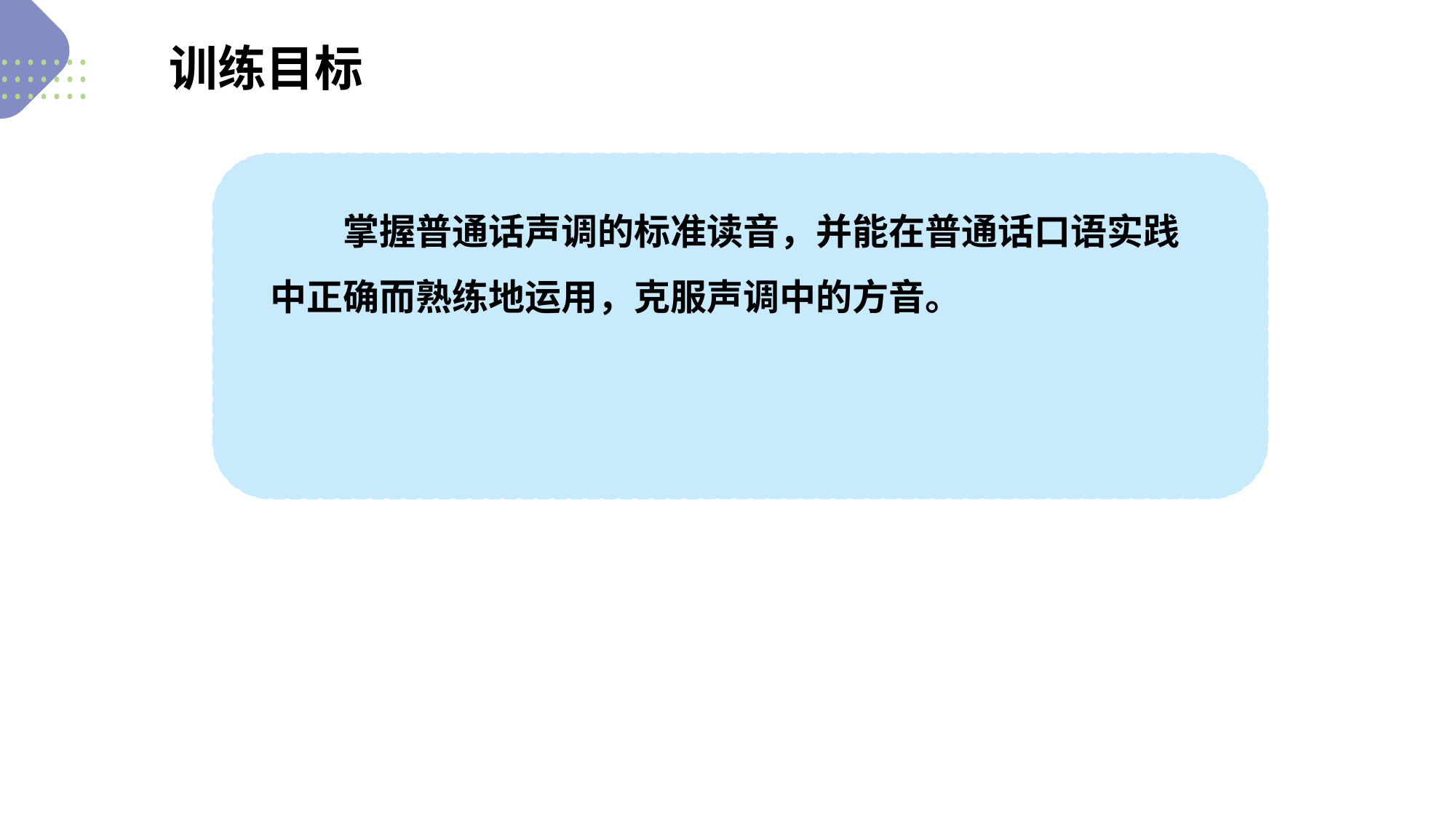

训练目标

　　掌握普通话声调的标准读音，并能在普通话口语实践中正确而熟练地运用，克服声调中的方音。